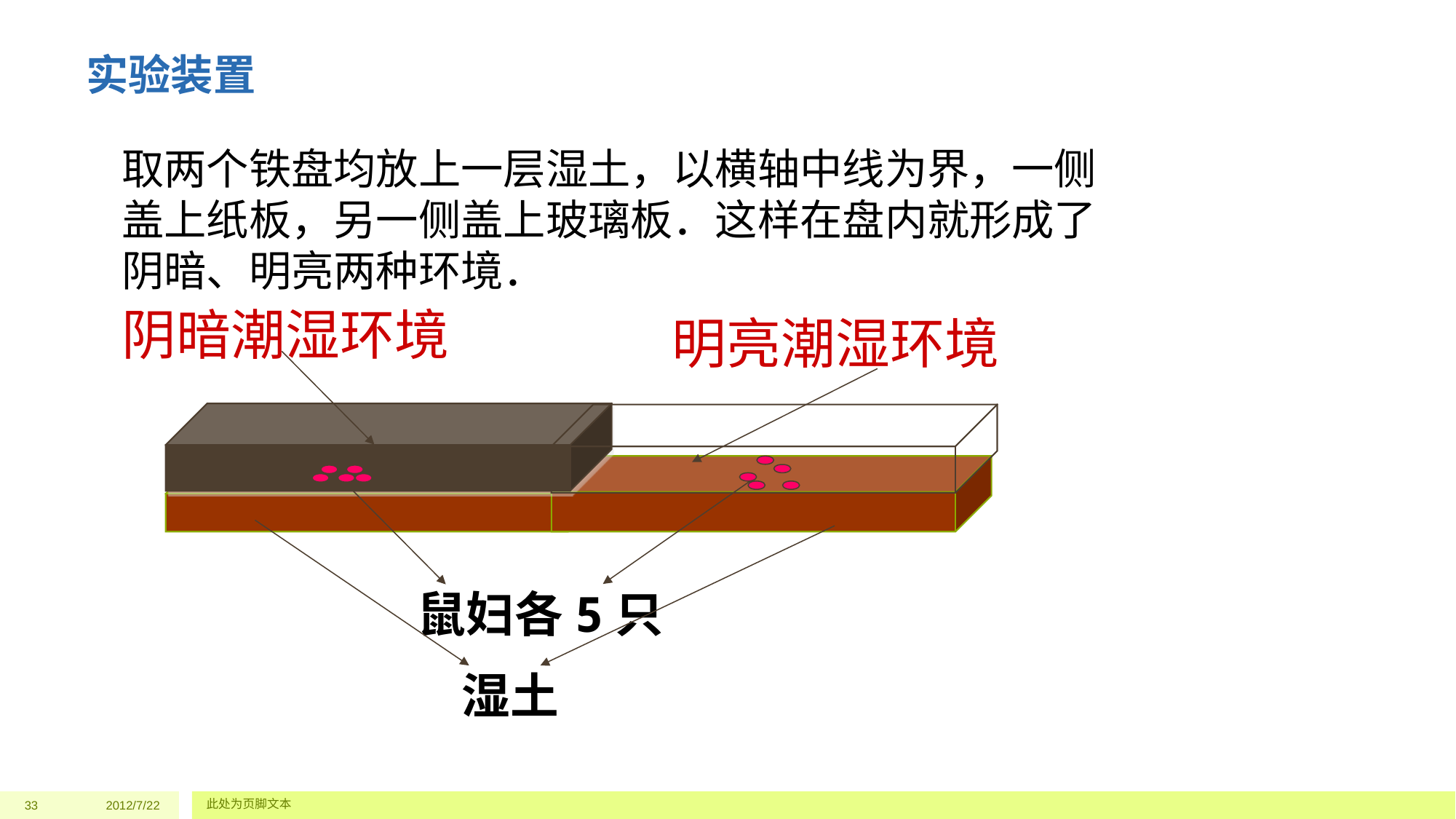

实验装置
取两个铁盘均放上一层湿土，以横轴中线为界，一侧盖上纸板，另一侧盖上玻璃板．这样在盘内就形成了阴暗、明亮两种环境．

阴暗潮湿环境
明亮潮湿环境

鼠妇各5只
湿土
33
2012/7/22
此处为页脚文本